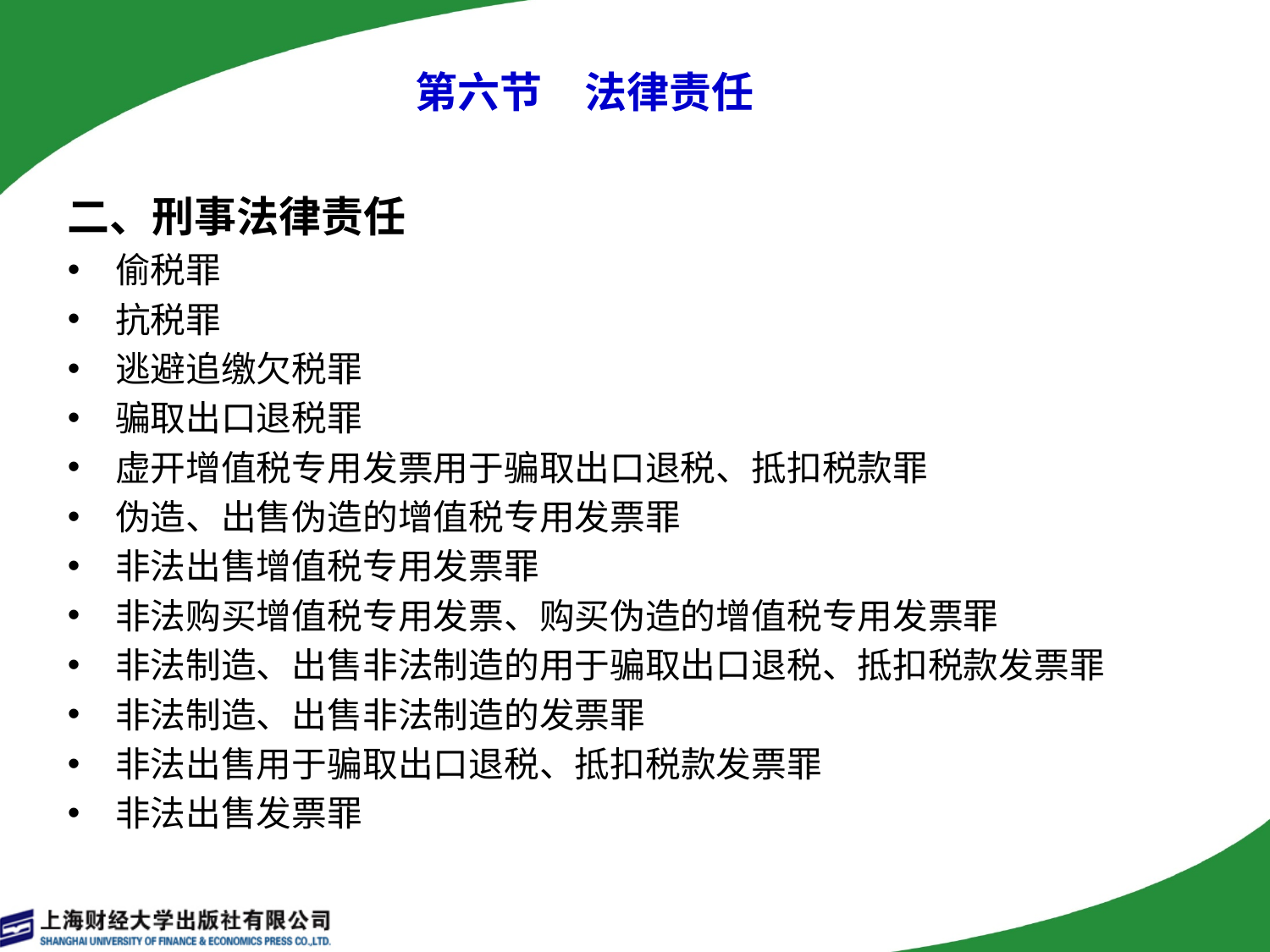

# 第六节　法律责任
二、刑事法律责任
偷税罪
抗税罪
逃避追缴欠税罪
骗取出口退税罪
虚开增值税专用发票用于骗取出口退税、抵扣税款罪
伪造、出售伪造的增值税专用发票罪
非法出售增值税专用发票罪
非法购买增值税专用发票、购买伪造的增值税专用发票罪
非法制造、出售非法制造的用于骗取出口退税、抵扣税款发票罪
非法制造、出售非法制造的发票罪
非法出售用于骗取出口退税、抵扣税款发票罪
非法出售发票罪